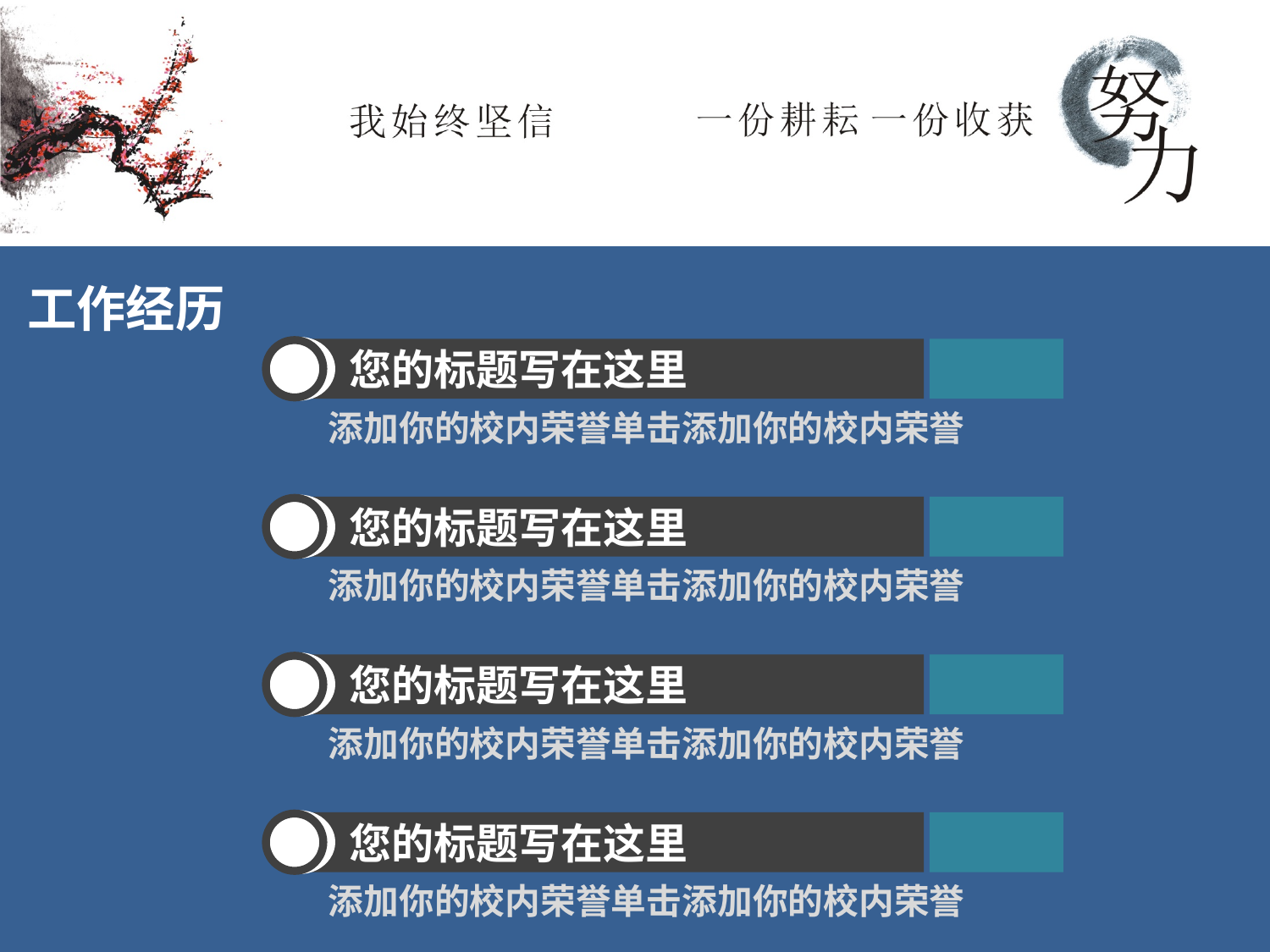

工作经历
您的标题写在这里

添加你的校内荣誉单击添加你的校内荣誉
您的标题写在这里

添加你的校内荣誉单击添加你的校内荣誉
您的标题写在这里

添加你的校内荣誉单击添加你的校内荣誉
您的标题写在这里

添加你的校内荣誉单击添加你的校内荣誉